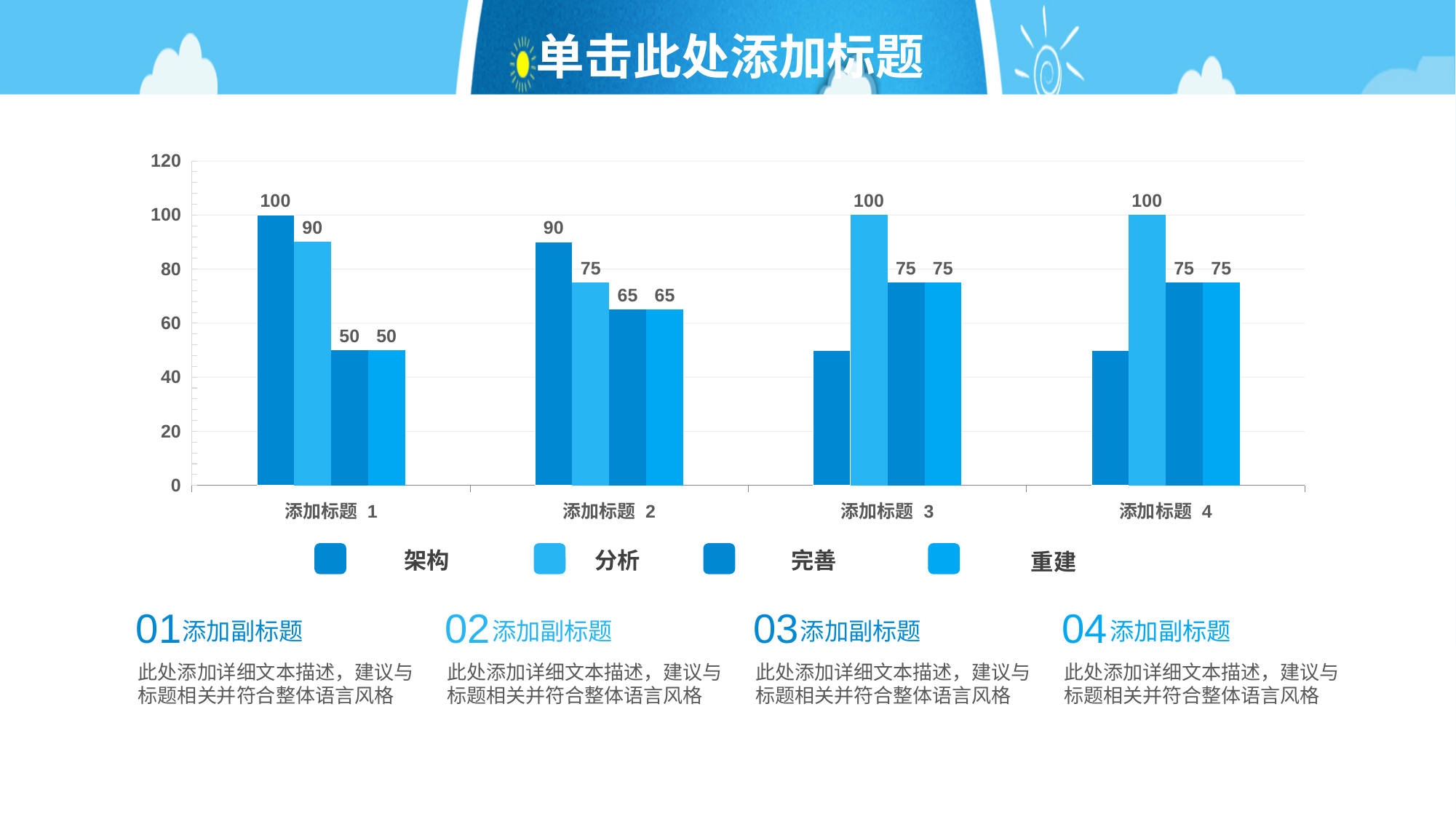

# 单击此处添加标题

### Chart

| Category | 列1 | 列2 | 列3 | 列4 |
|---|---|---|---|---|
| 添加标题 1 | 100.0 | 90.0 | 50.0 | 50.0 |
| 添加标题 2 | 90.0 | 75.0 | 65.0 | 65.0 |
| 添加标题 3 | 50.0 | 100.0 | 75.0 | 75.0 |
| 添加标题 4 | 50.0 | 100.0 | 75.0 | 75.0 |
架构

分析

完善

重建
01
添加副标题
此处添加详细文本描述，建议与标题相关并符合整体语言风格
02
添加副标题
此处添加详细文本描述，建议与标题相关并符合整体语言风格
03
添加副标题
此处添加详细文本描述，建议与标题相关并符合整体语言风格
04
添加副标题
此处添加详细文本描述，建议与标题相关并符合整体语言风格